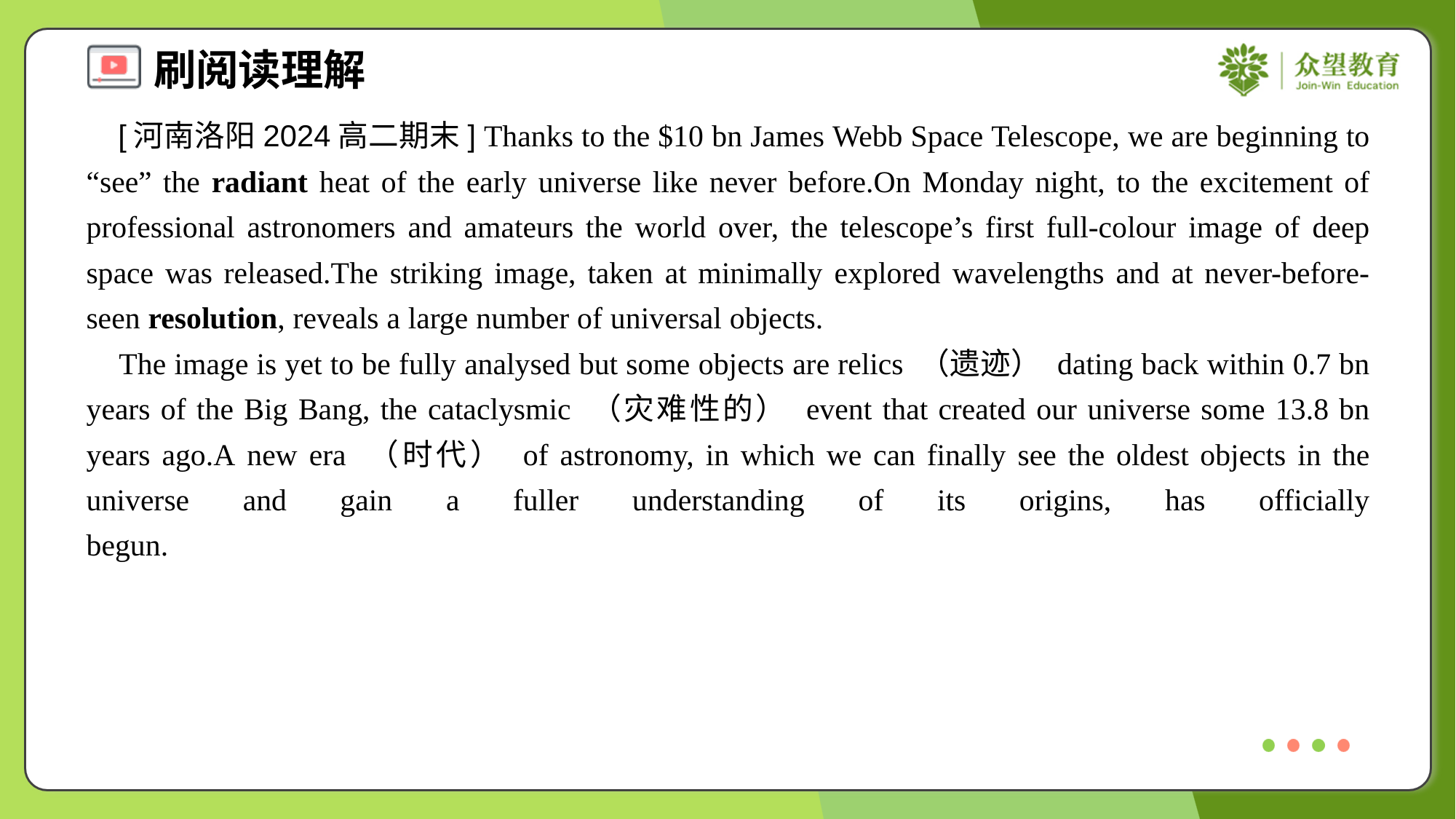

[河南洛阳2024高二期末] Thanks to the $10 bn James Webb Space Telescope, we are beginning to “see” the radiant heat of the early universe like never before.On Monday night, to the excitement of professional astronomers and amateurs the world over, the telescope’s first full-colour image of deep space was released.The striking image, taken at minimally explored wavelengths and at never-before-seen resolution, reveals a large number of universal objects.
    The image is yet to be fully analysed but some objects are relics （遗迹） dating back within 0.7 bn years of the Big Bang, the cataclysmic （灾难性的） event that created our universe some 13.8 bn years ago.A new era （时代） of astronomy, in which we can finally see the oldest objects in the universe and gain a fuller understanding of its origins, has officially begun.#2